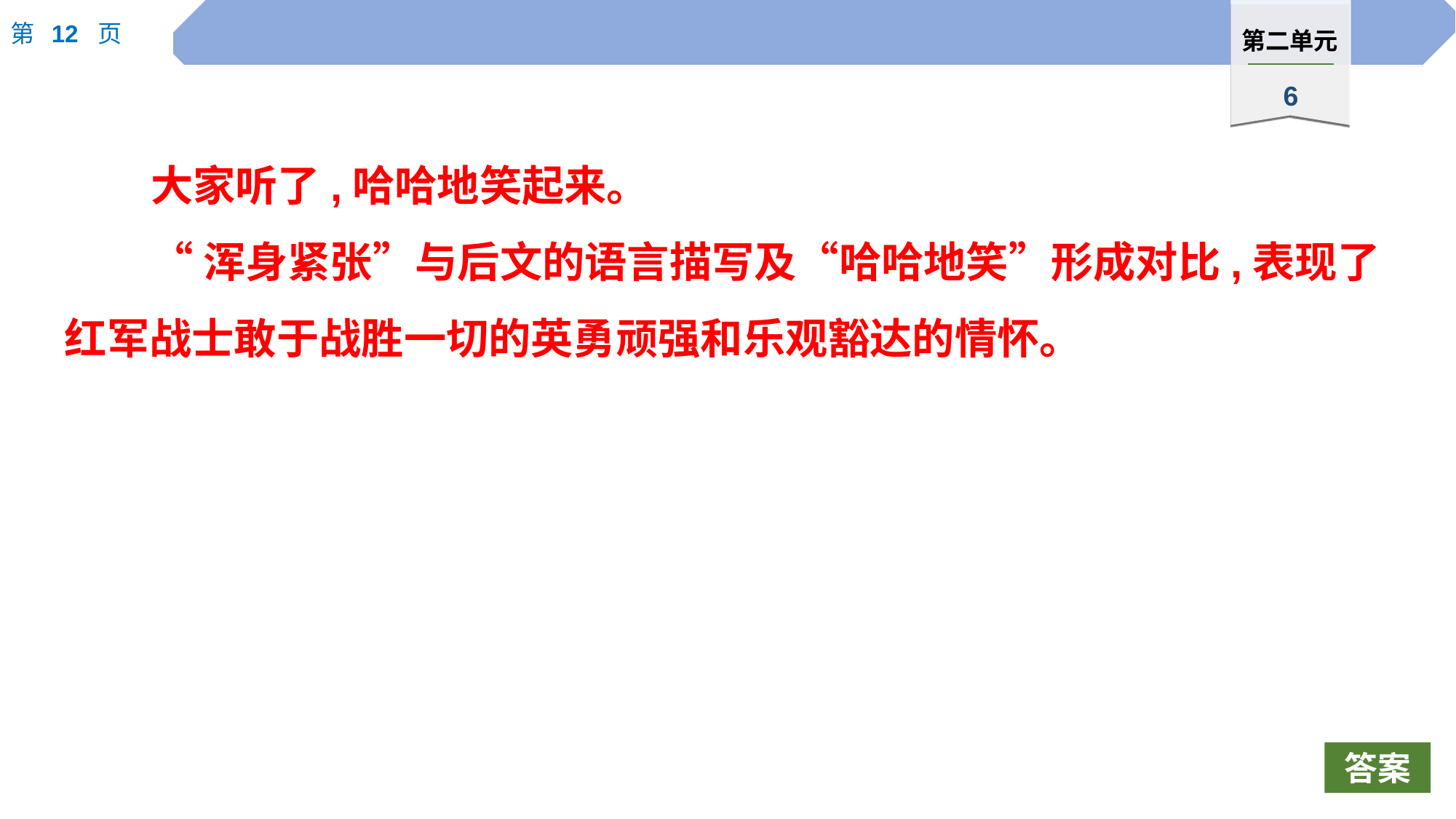

大家听了,哈哈地笑起来。
“浑身紧张”与后文的语言描写及“哈哈地笑”形成对比,表现了红军战士敢于战胜一切的英勇顽强和乐观豁达的情怀。
答案